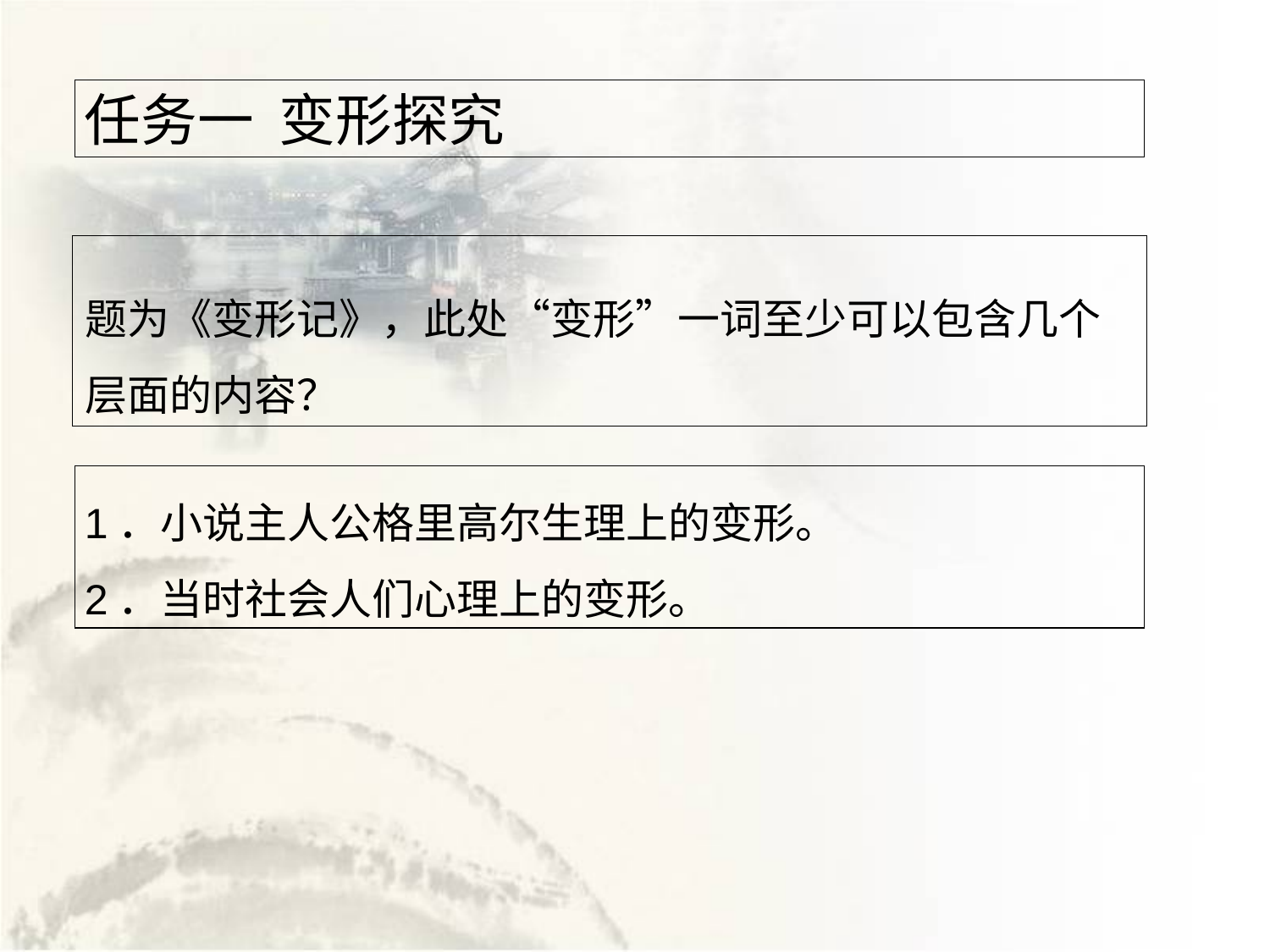

任务一  变形探究
# 题为《变形记》，此处“变形”一词至少可以包含几个层面的内容？
1．小说主人公格里高尔生理上的变形。
2．当时社会人们心理上的变形。